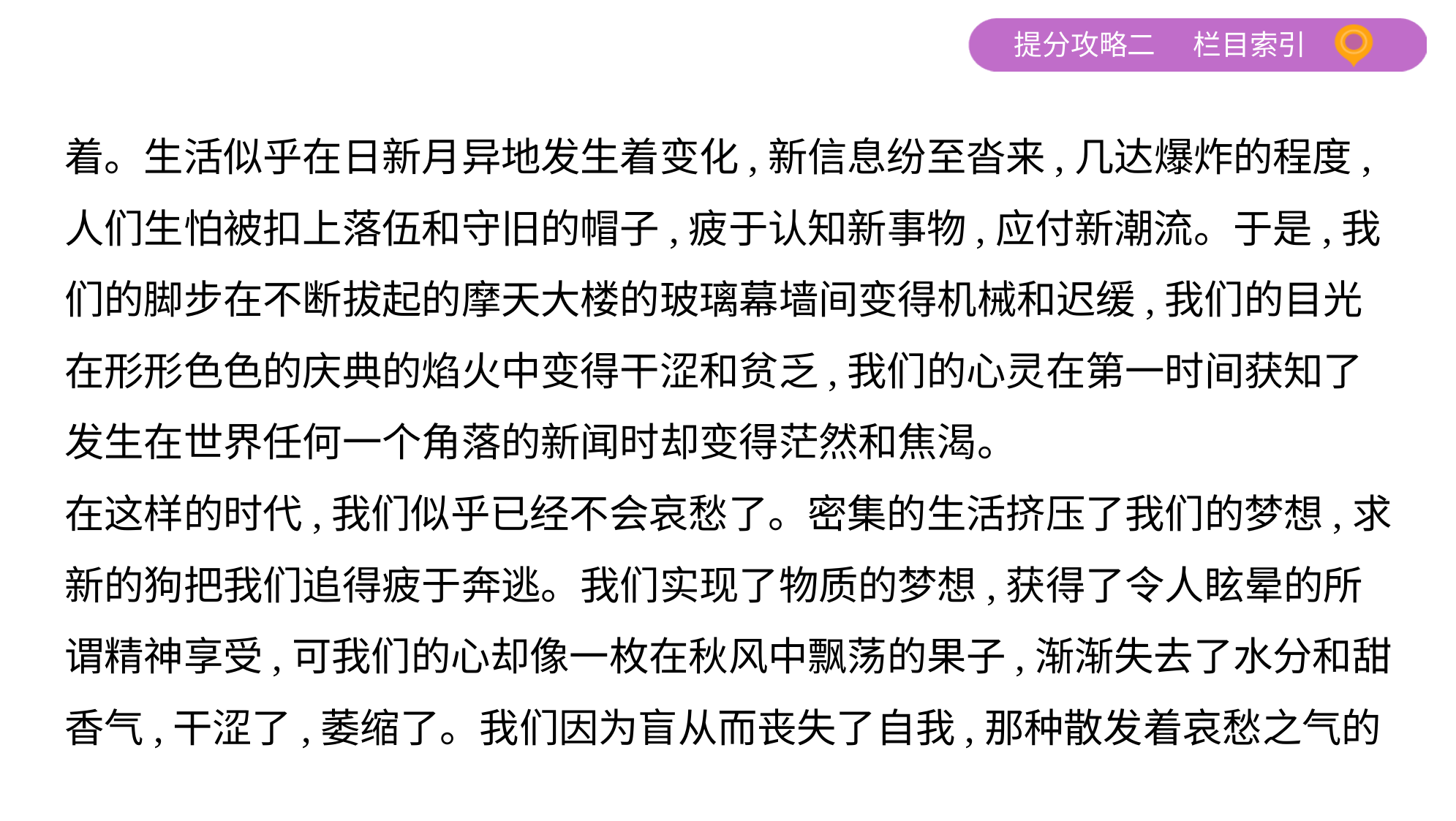

着。生活似乎在日新月异地发生着变化,新信息纷至沓来,几达爆炸的程度,
人们生怕被扣上落伍和守旧的帽子,疲于认知新事物,应付新潮流。于是,我
们的脚步在不断拔起的摩天大楼的玻璃幕墙间变得机械和迟缓,我们的目光
在形形色色的庆典的焰火中变得干涩和贫乏,我们的心灵在第一时间获知了
发生在世界任何一个角落的新闻时却变得茫然和焦渴。
在这样的时代,我们似乎已经不会哀愁了。密集的生活挤压了我们的梦想,求
新的狗把我们追得疲于奔逃。我们实现了物质的梦想,获得了令人眩晕的所
谓精神享受,可我们的心却像一枚在秋风中飘荡的果子,渐渐失去了水分和甜
香气,干涩了,萎缩了。我们因为盲从而丧失了自我,那种散发着哀愁之气的